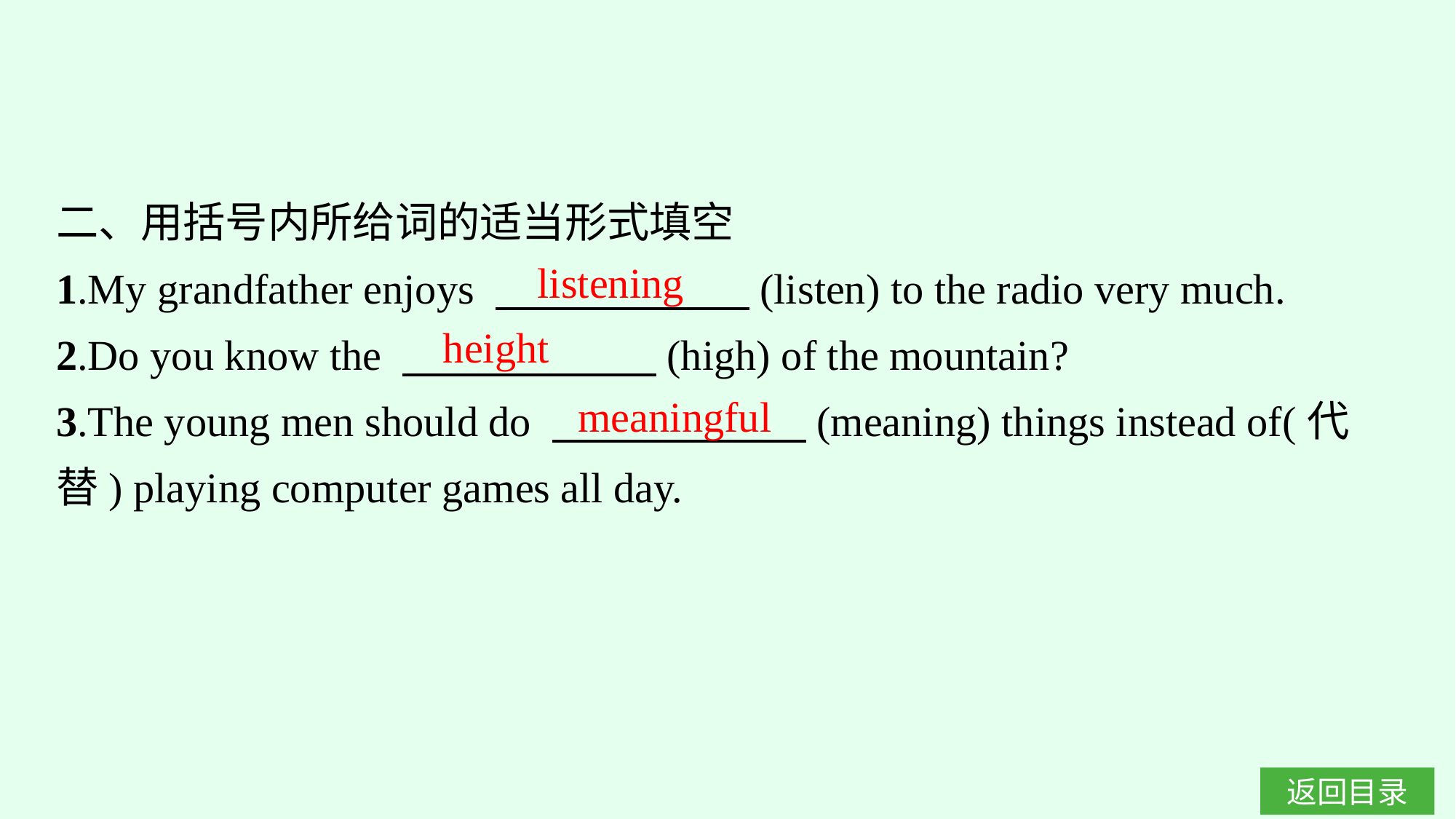

二、用括号内所给词的适当形式填空
1.My grandfather enjoys 　　　　　　(listen) to the radio very much.
2.Do you know the 　　　　　　(high) of the mountain?
3.The young men should do 　　　　　　(meaning) things instead of(代替) playing computer games all day.
listening
height
meaningful